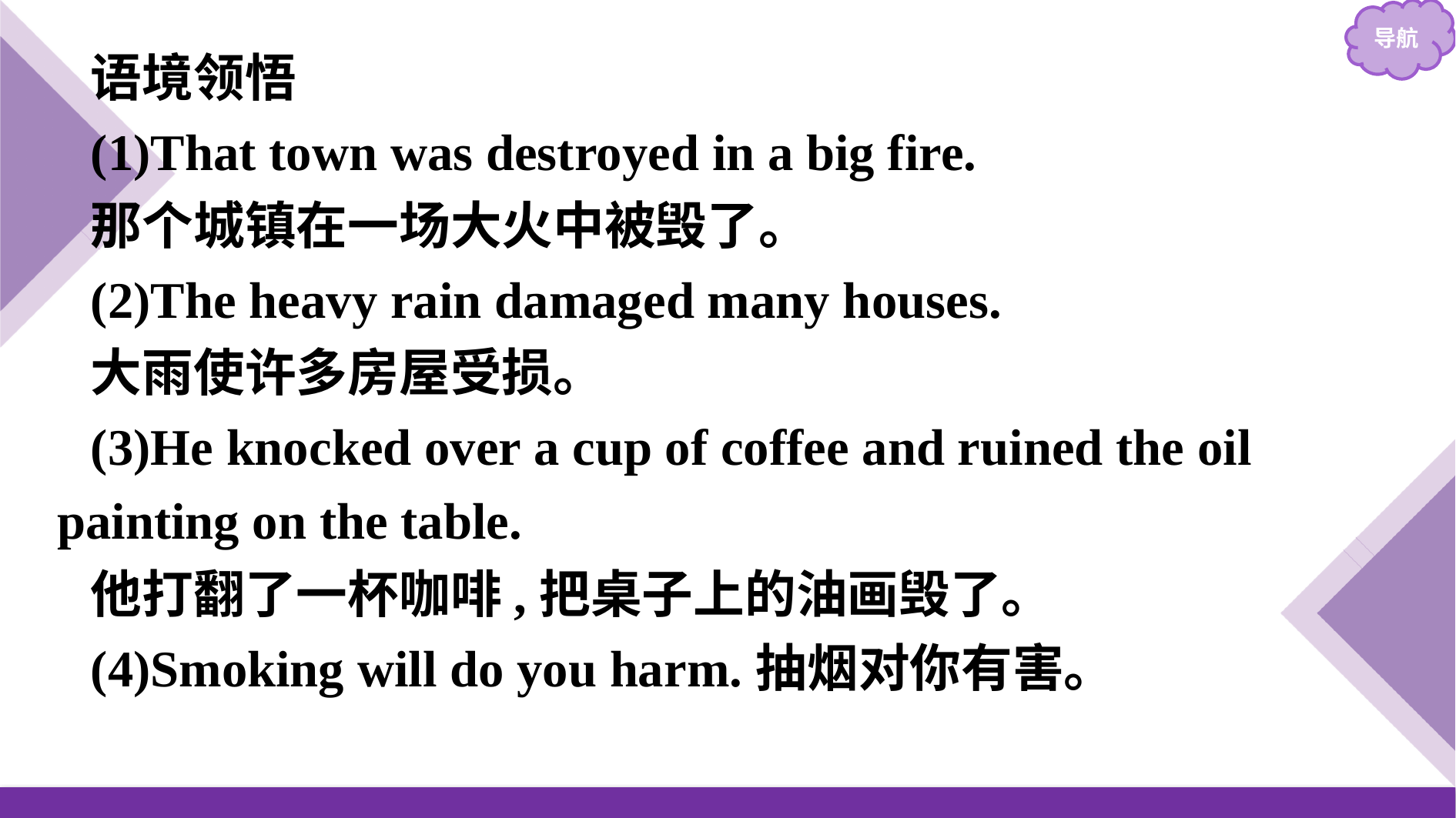

语境领悟
(1)That town was destroyed in a big fire.
那个城镇在一场大火中被毁了。
(2)The heavy rain damaged many houses.
大雨使许多房屋受损。
(3)He knocked over a cup of coffee and ruined the oil painting on the table.
他打翻了一杯咖啡,把桌子上的油画毁了。
(4)Smoking will do you harm.抽烟对你有害。